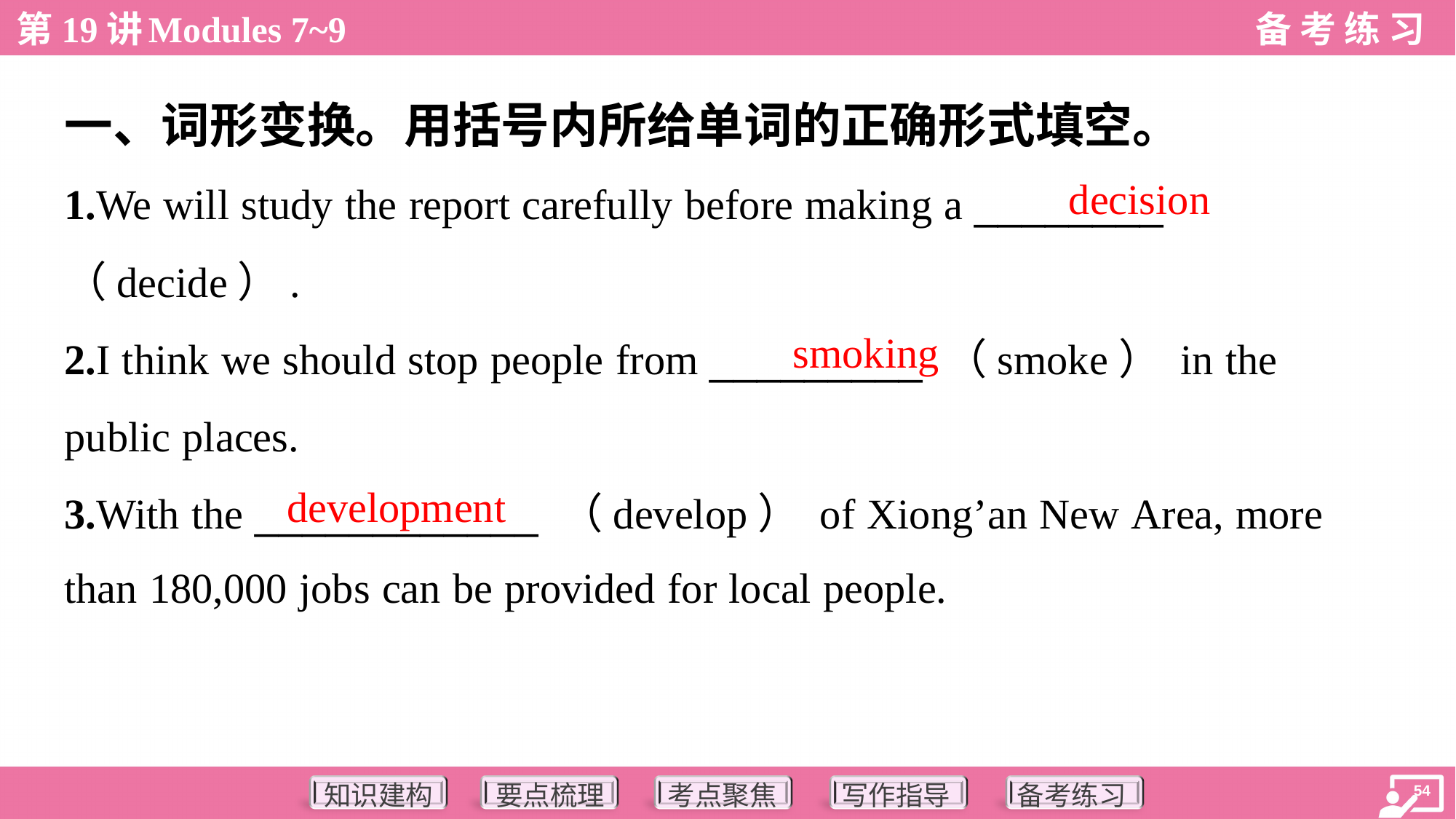

一、词形变换。用括号内所给单词的正确形式填空。
decision
1.We will study the report carefully before making a ________
（decide）.
2.I think we should stop people from _________ （smoke） in the
public places.
3.With the ____________ （develop） of Xiong’an New Area, more
than 180,000 jobs can be provided for local people.
smoking
development